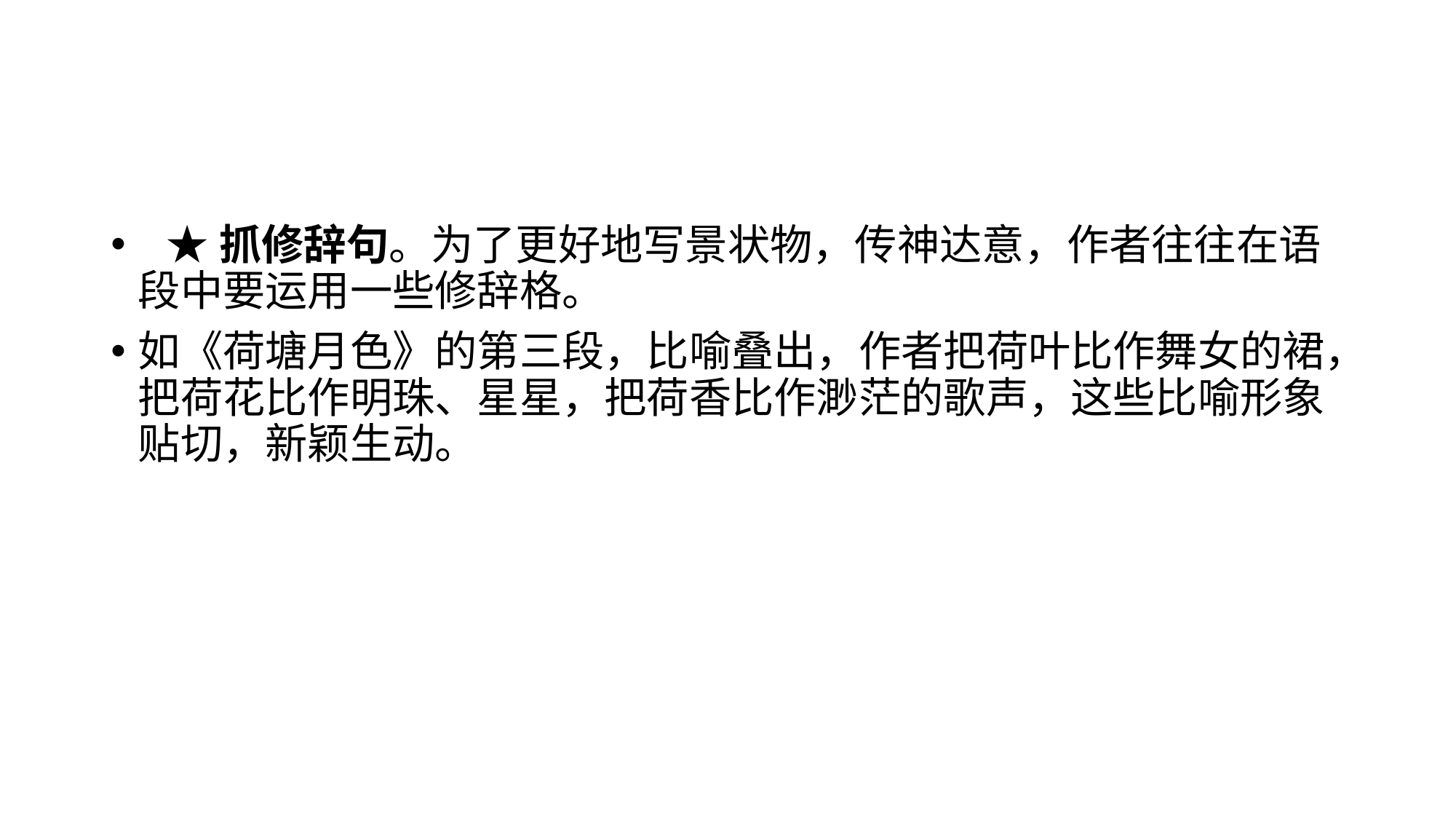

★抓修辞句。为了更好地写景状物，传神达意，作者往往在语段中要运用一些修辞格。
如《荷塘月色》的第三段，比喻叠出，作者把荷叶比作舞女的裙，把荷花比作明珠、星星，把荷香比作渺茫的歌声，这些比喻形象贴切，新颖生动。